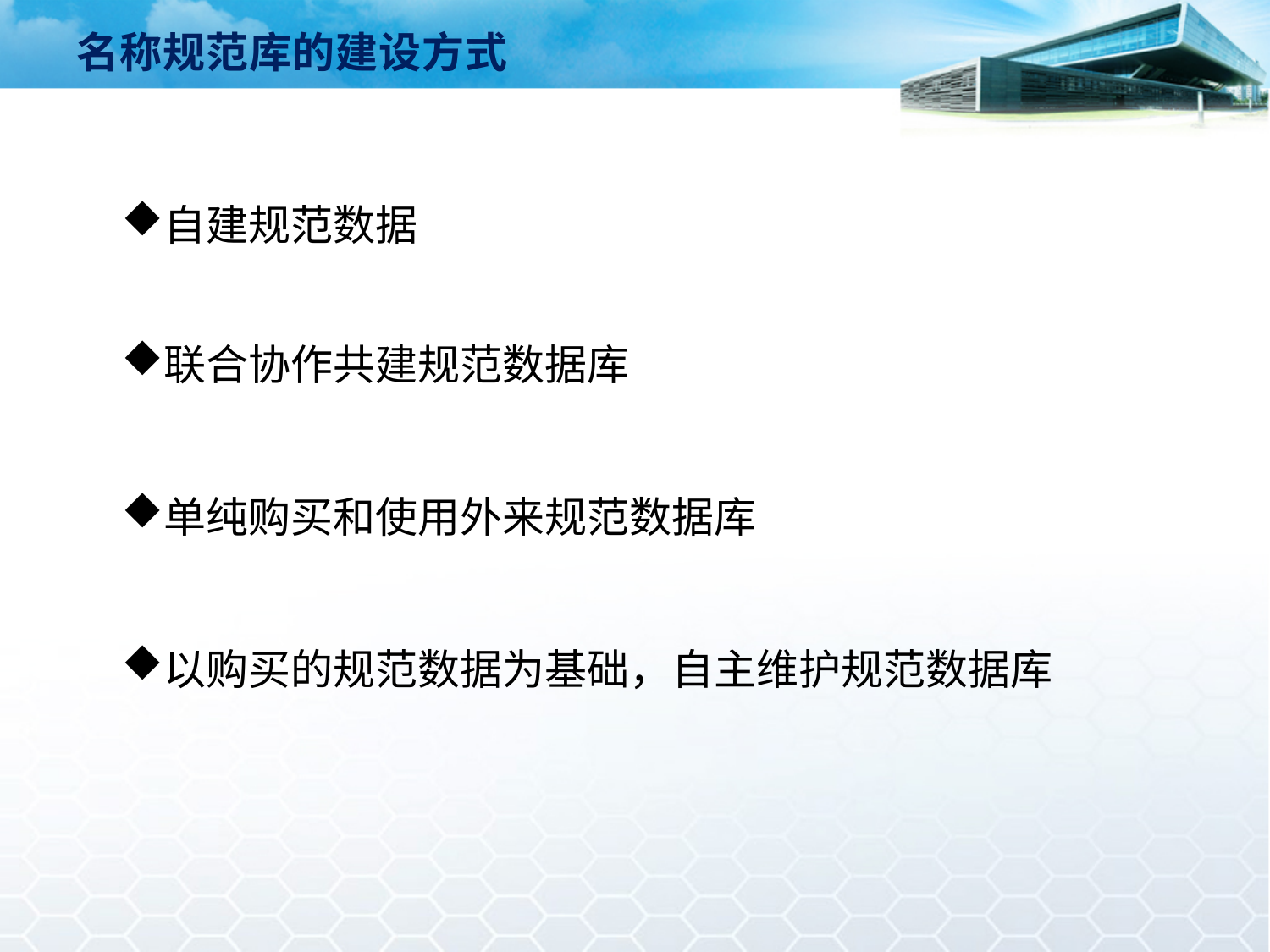

名称规范库的建设方式

自建规范数据

联合协作共建规范数据库

单纯购买和使用外来规范数据库

以购买的规范数据为基础，自主维护规范数据库